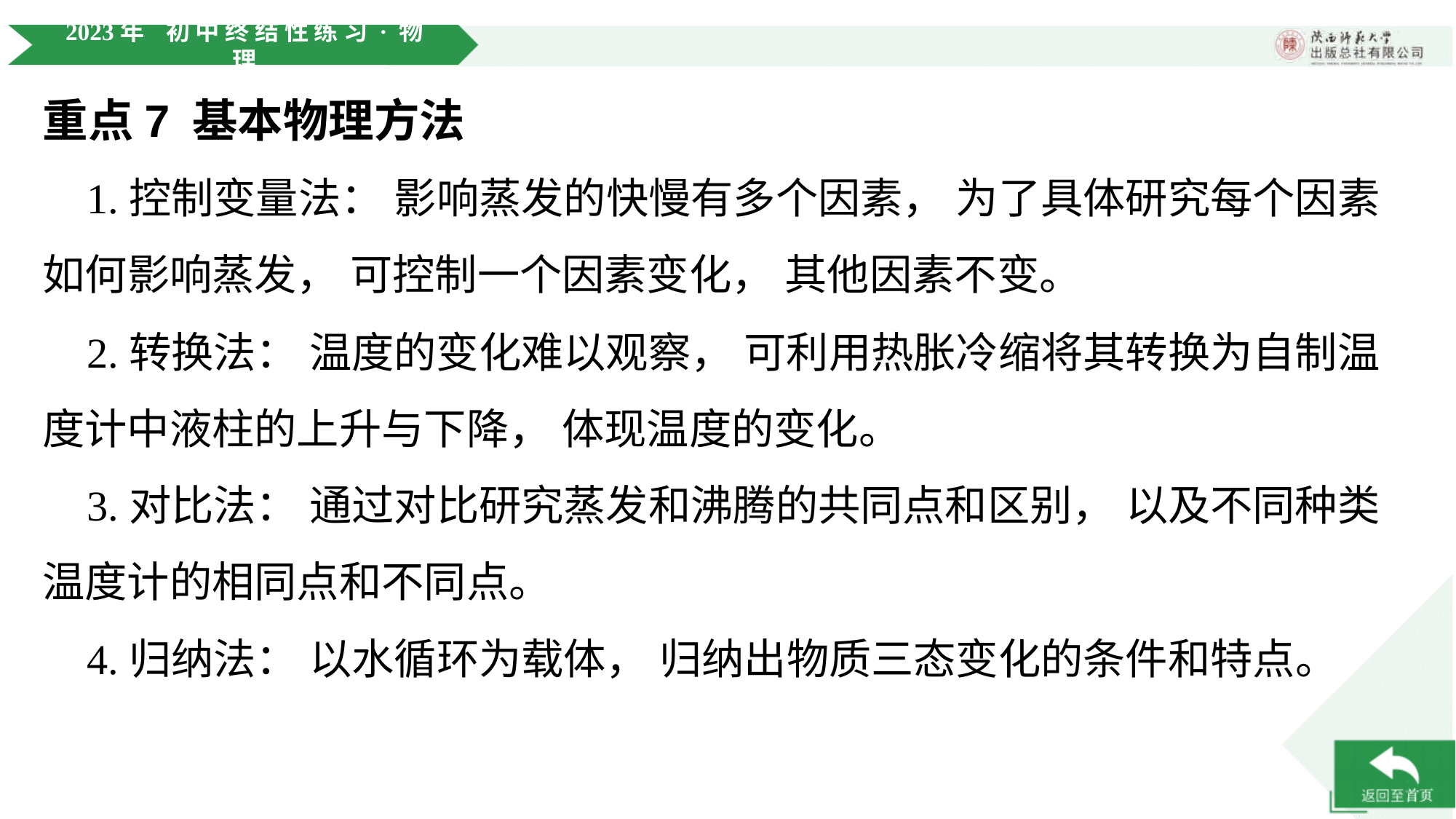

重点7 基本物理方法
    1.控制变量法： 影响蒸发的快慢有多个因素， 为了具体研究每个因素如何影响蒸发， 可控制一个因素变化， 其他因素不变。
    2.转换法： 温度的变化难以观察， 可利用热胀冷缩将其转换为自制温度计中液柱的上升与下降， 体现温度的变化。
    3.对比法： 通过对比研究蒸发和沸腾的共同点和区别， 以及不同种类温度计的相同点和不同点。
    4.归纳法： 以水循环为载体， 归纳出物质三态变化的条件和特点。